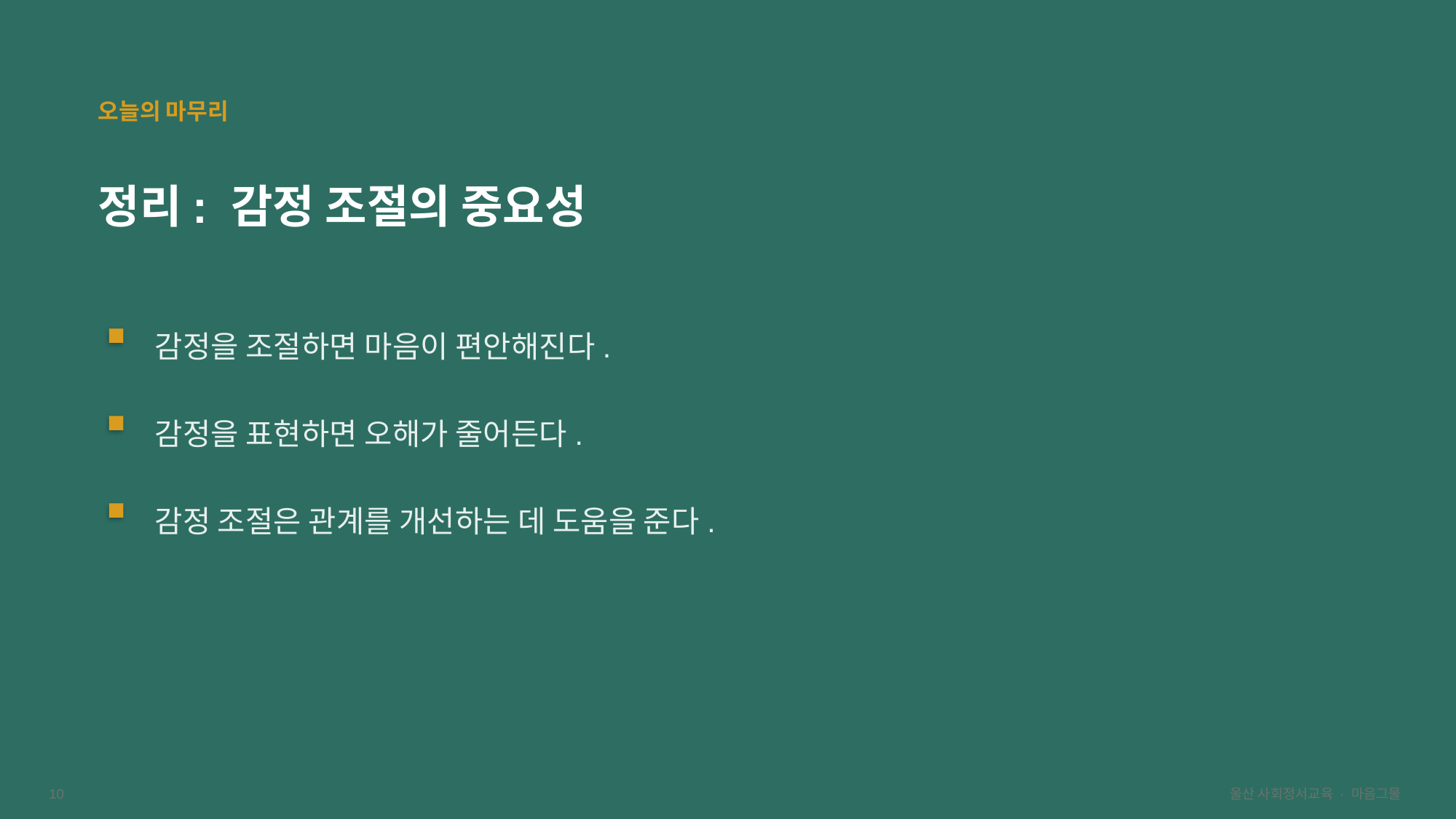

오늘의 마무리
정리: 감정 조절의 중요성
감정을 조절하면 마음이 편안해진다.

감정을 표현하면 오해가 줄어든다.

감정 조절은 관계를 개선하는 데 도움을 준다.

10
울산 사회정서교육 · 마음그물